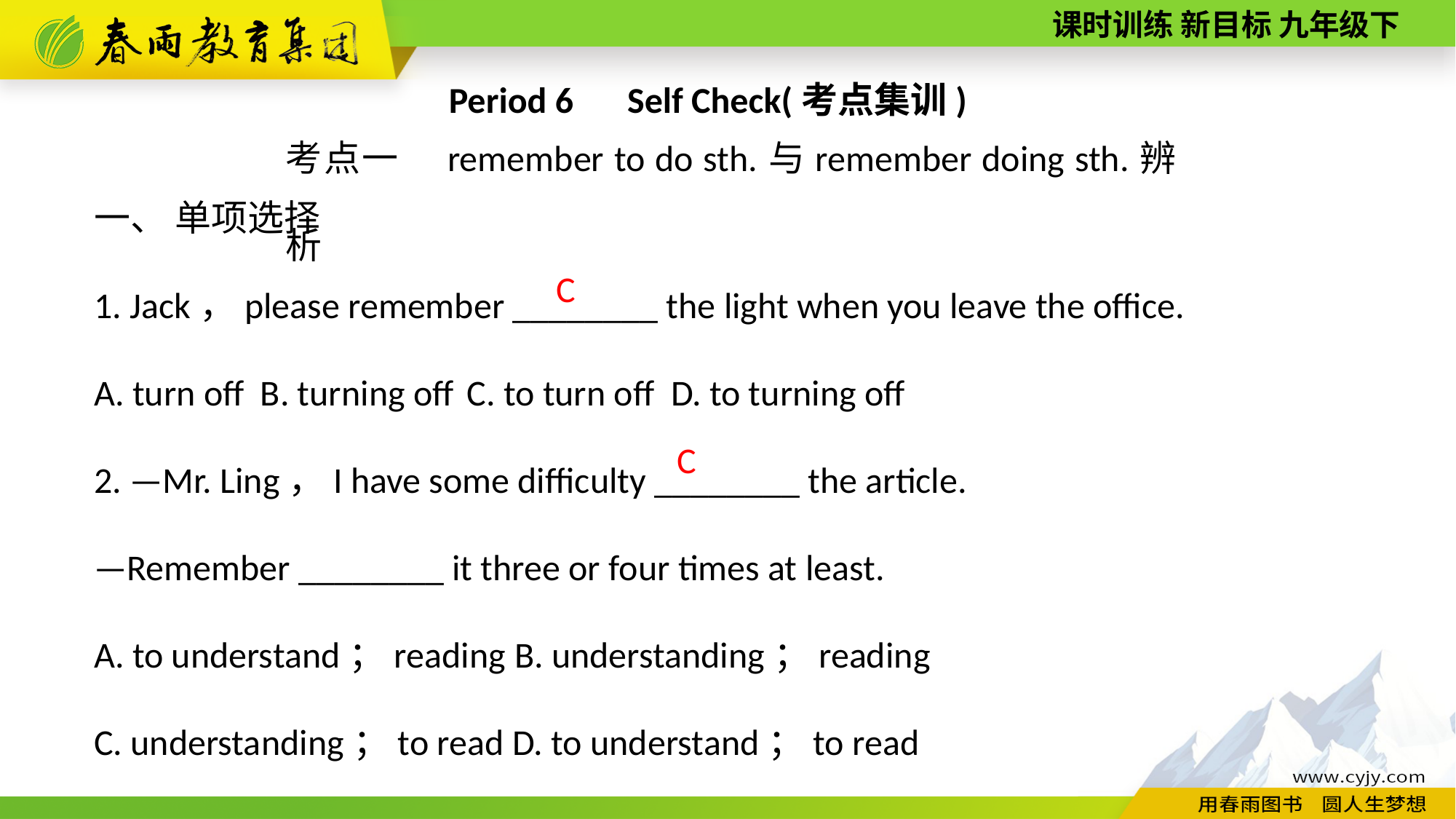

Period 6　Self Check(考点集训)
考点一　remember to do sth.与remember doing sth.辨析
一、 单项选择
1. Jack，please remember ________ the light when you leave the office.
A. turn off  B. turning off   C. to turn off  D. to turning off
2. —Mr. Ling，I have some difficulty ________ the article.
—Remember ________ it three or four times at least.
A. to understand；reading  B. understanding；reading
C. understanding；to read  D. to understand；to read
C
C